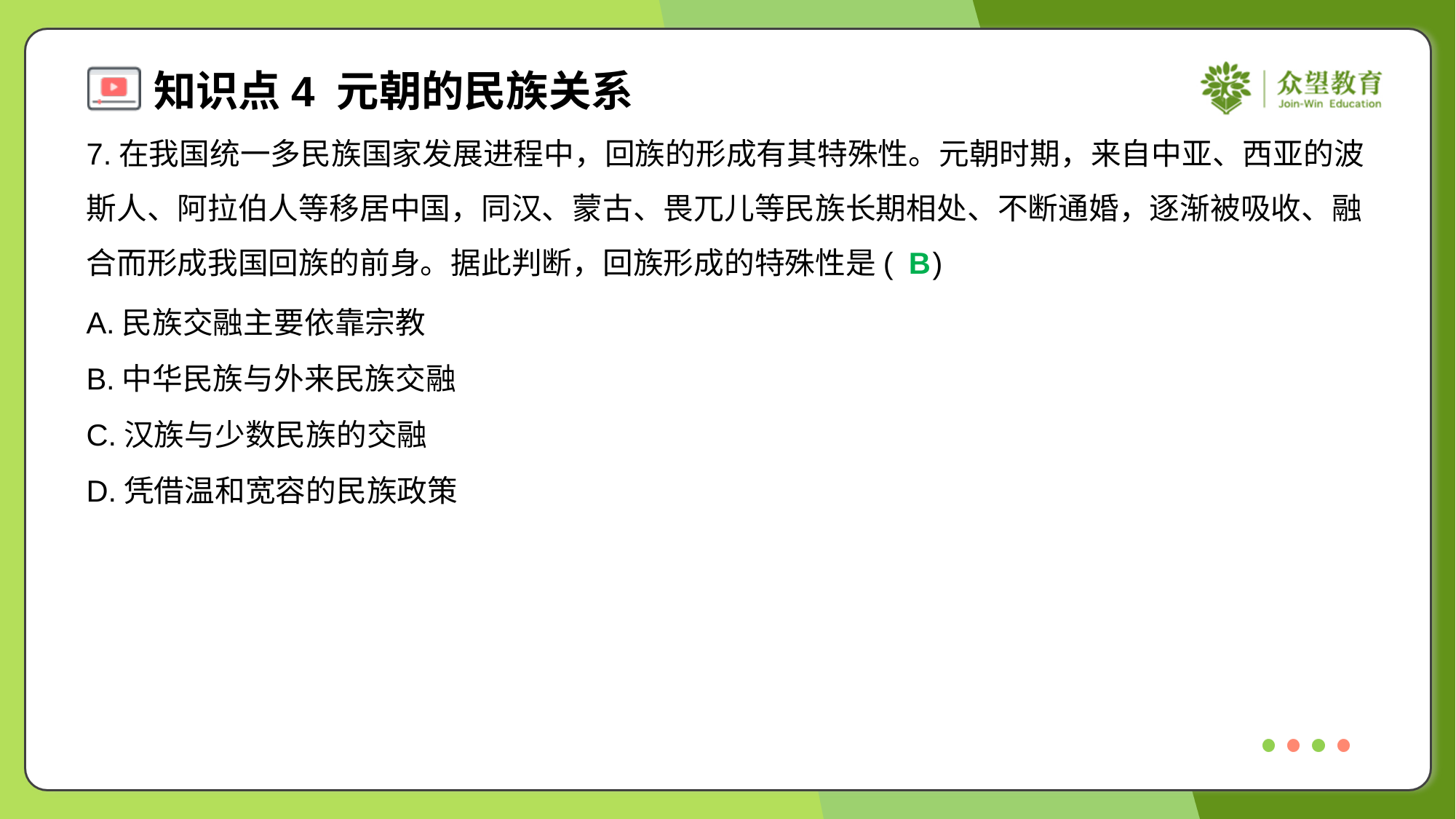

7.在我国统一多民族国家发展进程中，回族的形成有其特殊性。元朝时期，来自中亚、西亚的波
斯人、阿拉伯人等移居中国，同汉、蒙古、畏兀儿等民族长期相处、不断通婚，逐渐被吸收、融
合而形成我国回族的前身。据此判断，回族形成的特殊性是(     )
B
A.民族交融主要依靠宗教
B.中华民族与外来民族交融
C.汉族与少数民族的交融
D.凭借温和宽容的民族政策